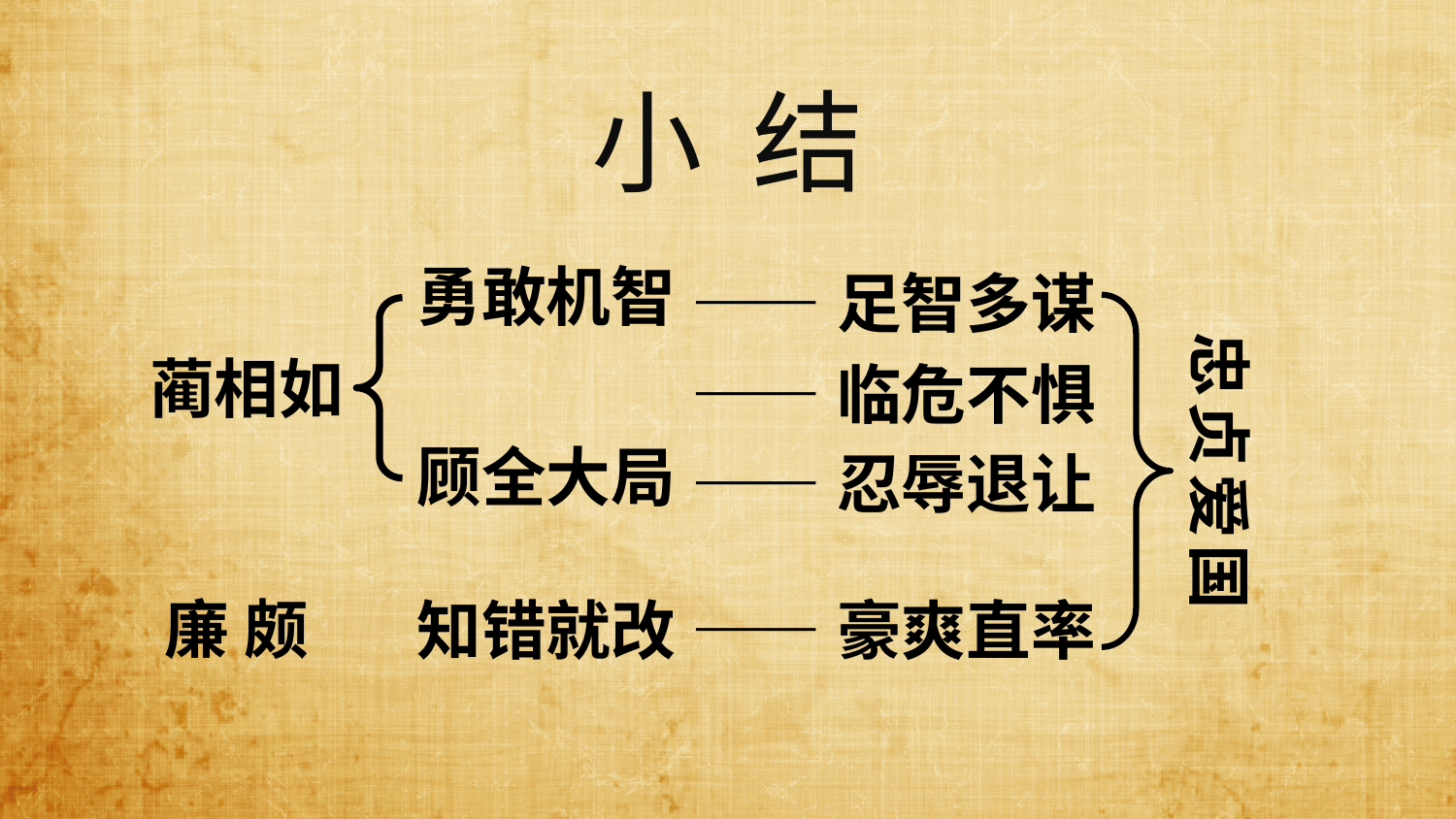

小  结

勇敢机智
——足智多谋

忠贞爱国
蔺相如
——临危不惧
顾全大局
——忍辱退让
廉 颇
知错就改
——豪爽直率
延迟